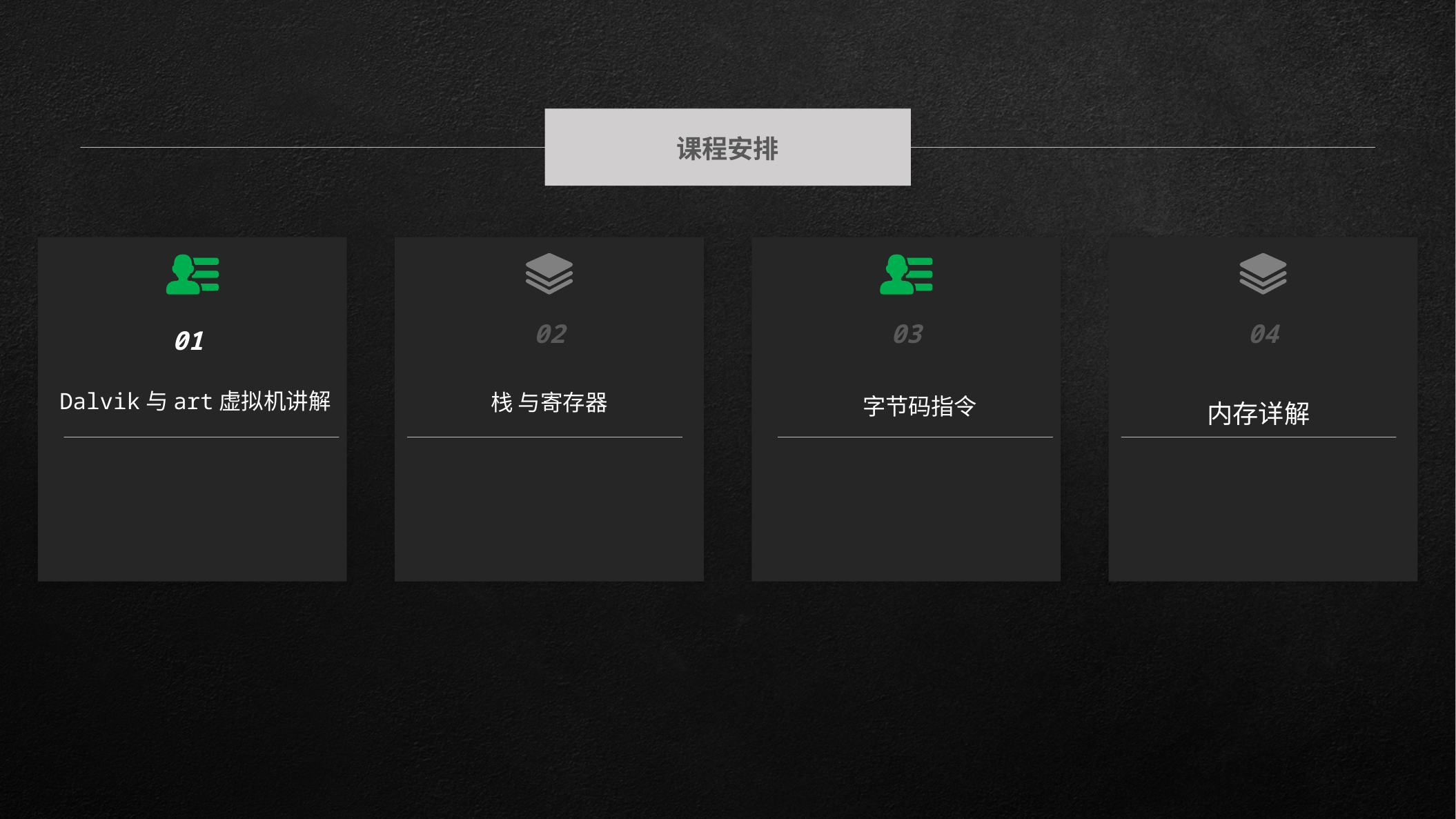

课程安排

01
Dalvik与art虚拟机讲解

02

03

04
内存详解

栈 与寄存器
字节码指令